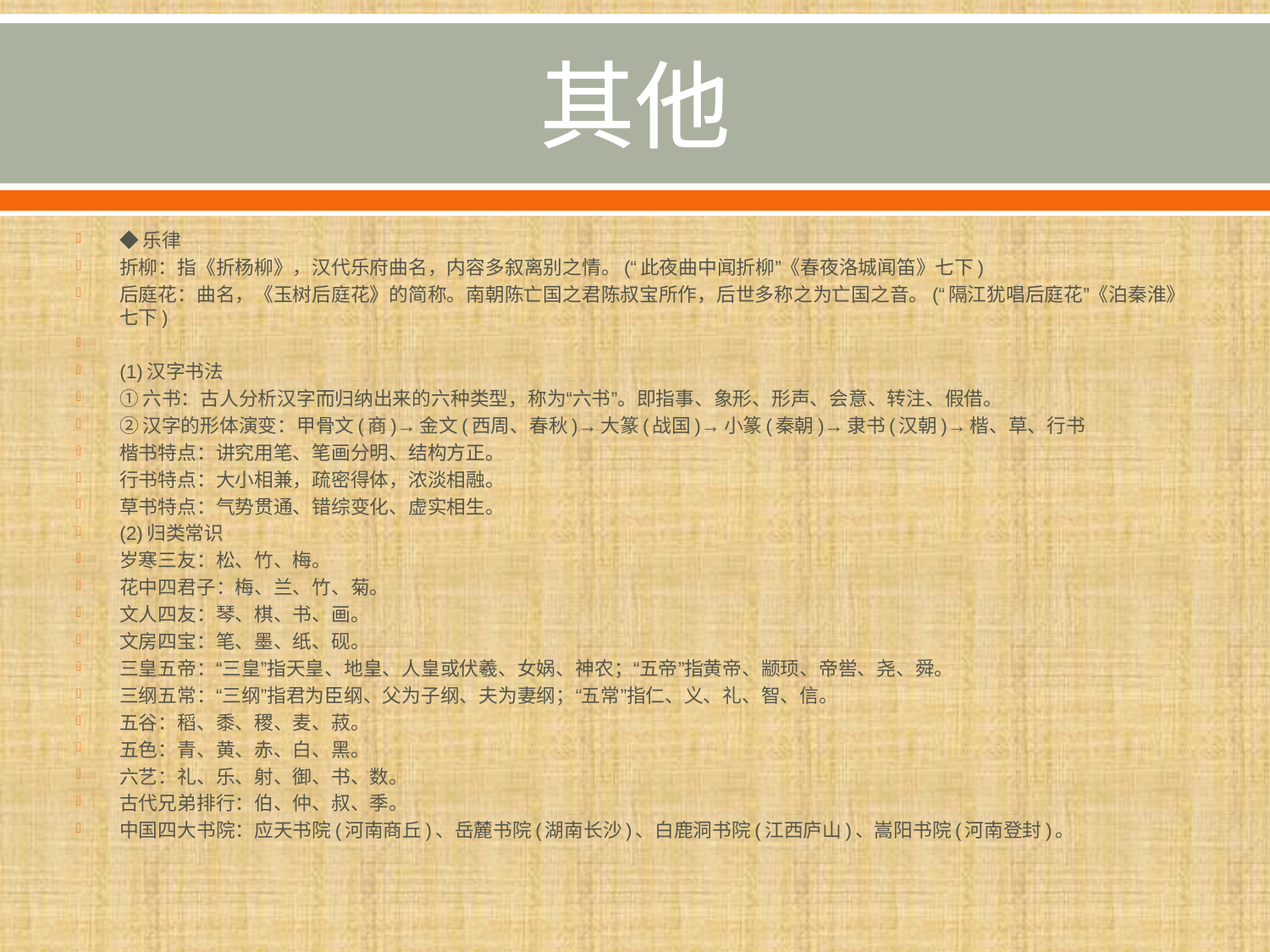

# 其他
◆乐律
折柳：指《折杨柳》，汉代乐府曲名，内容多叙离别之情。(“此夜曲中闻折柳”《春夜洛城闻笛》七下)
后庭花：曲名，《玉树后庭花》的简称。南朝陈亡国之君陈叔宝所作，后世多称之为亡国之音。(“隔江犹唱后庭花”《泊秦淮》七下)

(1)汉字书法
①六书：古人分析汉字而归纳出来的六种类型，称为“六书”。即指事、象形、形声、会意、转注、假借。
②汉字的形体演变：甲骨文(商)→金文(西周、春秋)→大篆(战国)→小篆(秦朝)→隶书(汉朝)→楷、草、行书
楷书特点：讲究用笔、笔画分明、结构方正。
行书特点：大小相兼，疏密得体，浓淡相融。
草书特点：气势贯通、错综变化、虚实相生。
(2)归类常识
岁寒三友：松、竹、梅。
花中四君子：梅、兰、竹、菊。
文人四友：琴、棋、书、画。
文房四宝：笔、墨、纸、砚。
三皇五帝：“三皇”指天皇、地皇、人皇或伏羲、女娲、神农；“五帝”指黄帝、颛顼、帝喾、尧、舜。
三纲五常：“三纲”指君为臣纲、父为子纲、夫为妻纲；“五常”指仁、义、礼、智、信。
五谷：稻、黍、稷、麦、菽。
五色：青、黄、赤、白、黑。
六艺：礼、乐、射、御、书、数。
古代兄弟排行：伯、仲、叔、季。
中国四大书院：应天书院(河南商丘)、岳麓书院(湖南长沙)、白鹿洞书院(江西庐山)、嵩阳书院(河南登封)。